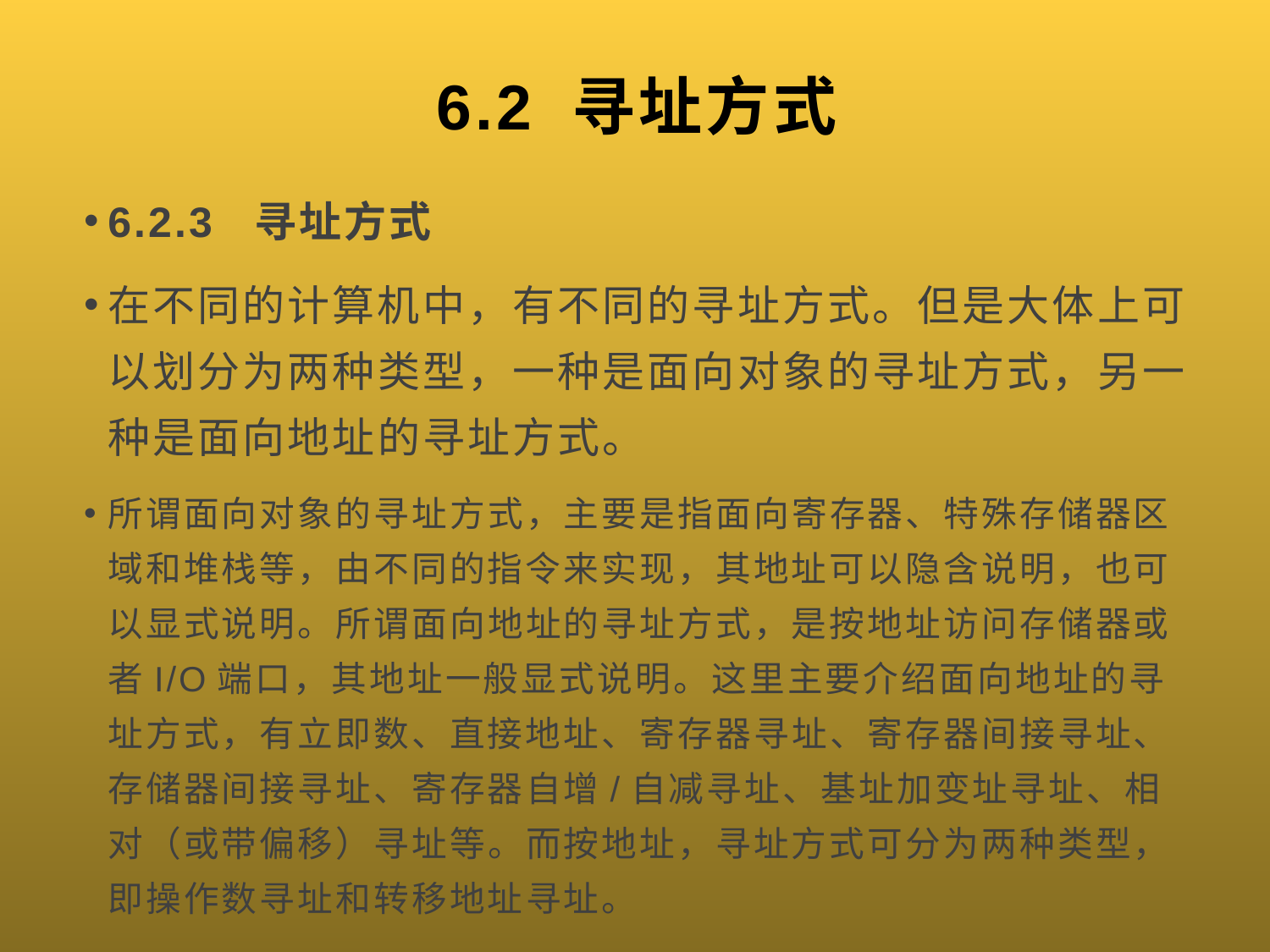

# 6.2 寻址方式
6.2.3  寻址方式
在不同的计算机中，有不同的寻址方式。但是大体上可以划分为两种类型，一种是面向对象的寻址方式，另一种是面向地址的寻址方式。
所谓面向对象的寻址方式，主要是指面向寄存器、特殊存储器区域和堆栈等，由不同的指令来实现，其地址可以隐含说明，也可以显式说明。所谓面向地址的寻址方式，是按地址访问存储器或者I/O端口，其地址一般显式说明。这里主要介绍面向地址的寻址方式，有立即数、直接地址、寄存器寻址、寄存器间接寻址、存储器间接寻址、寄存器自增/自减寻址、基址加变址寻址、相对（或带偏移）寻址等。而按地址，寻址方式可分为两种类型，即操作数寻址和转移地址寻址。